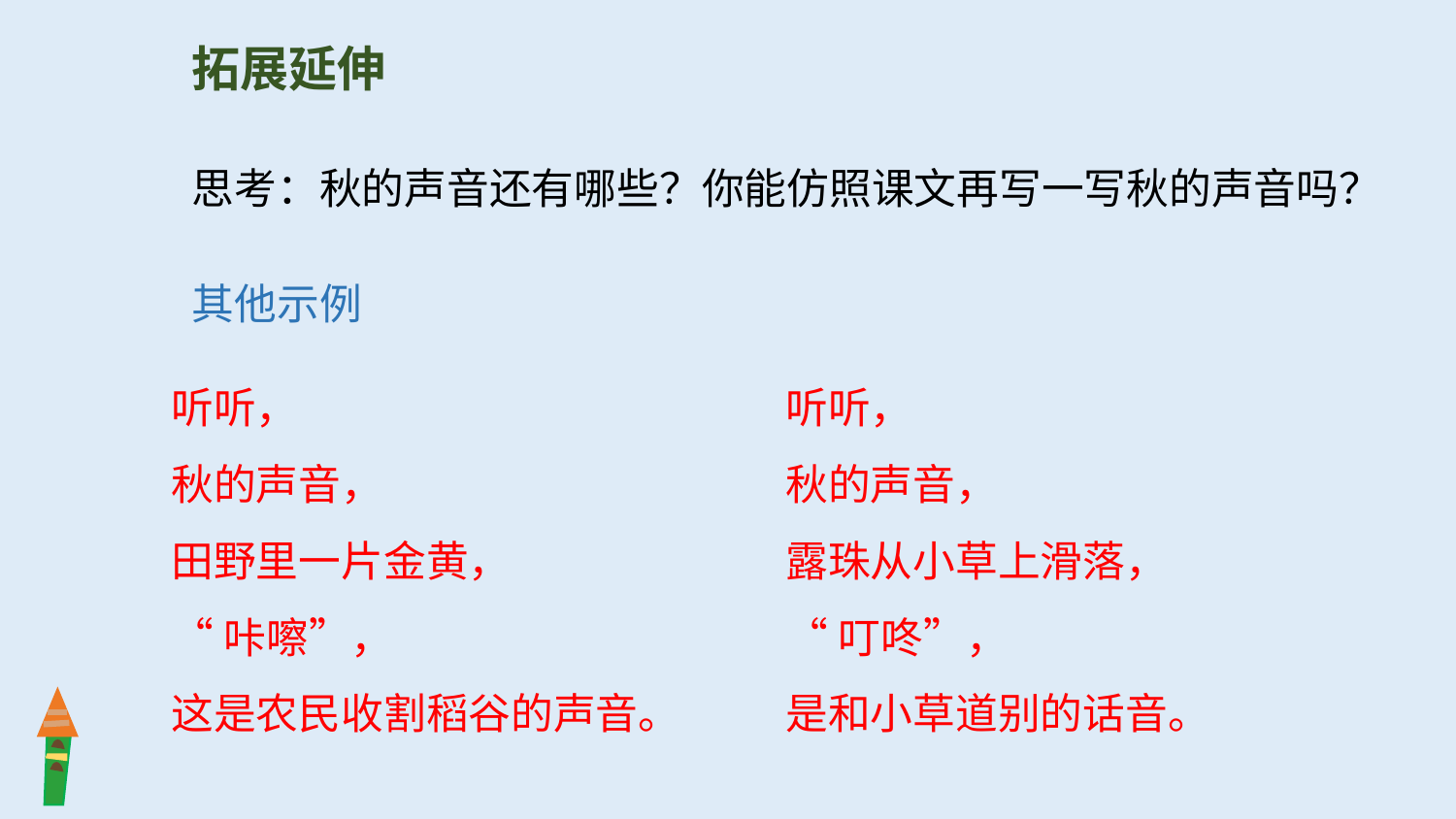

拓展延伸
思考：秋的声音还有哪些？你能仿照课文再写一写秋的声音吗？
其他示例
听听，
秋的声音，
田野里一片金黄，
“咔嚓”，
这是农民收割稻谷的声音。
听听，
秋的声音，
露珠从小草上滑落，
“叮咚”，
是和小草道别的话音。